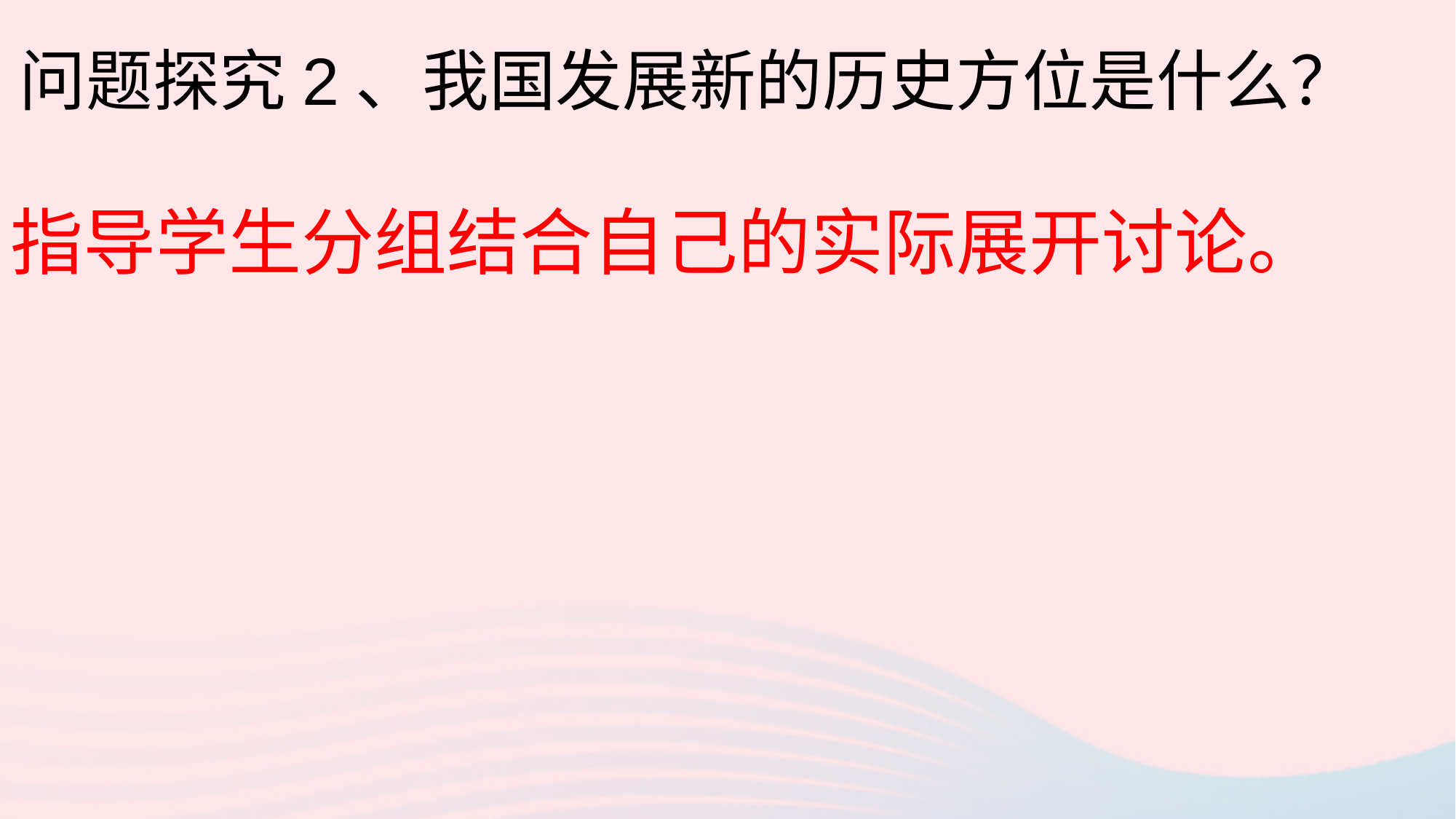

问题探究2、我国发展新的历史方位是什么？
指导学生分组结合自己的实际展开讨论。